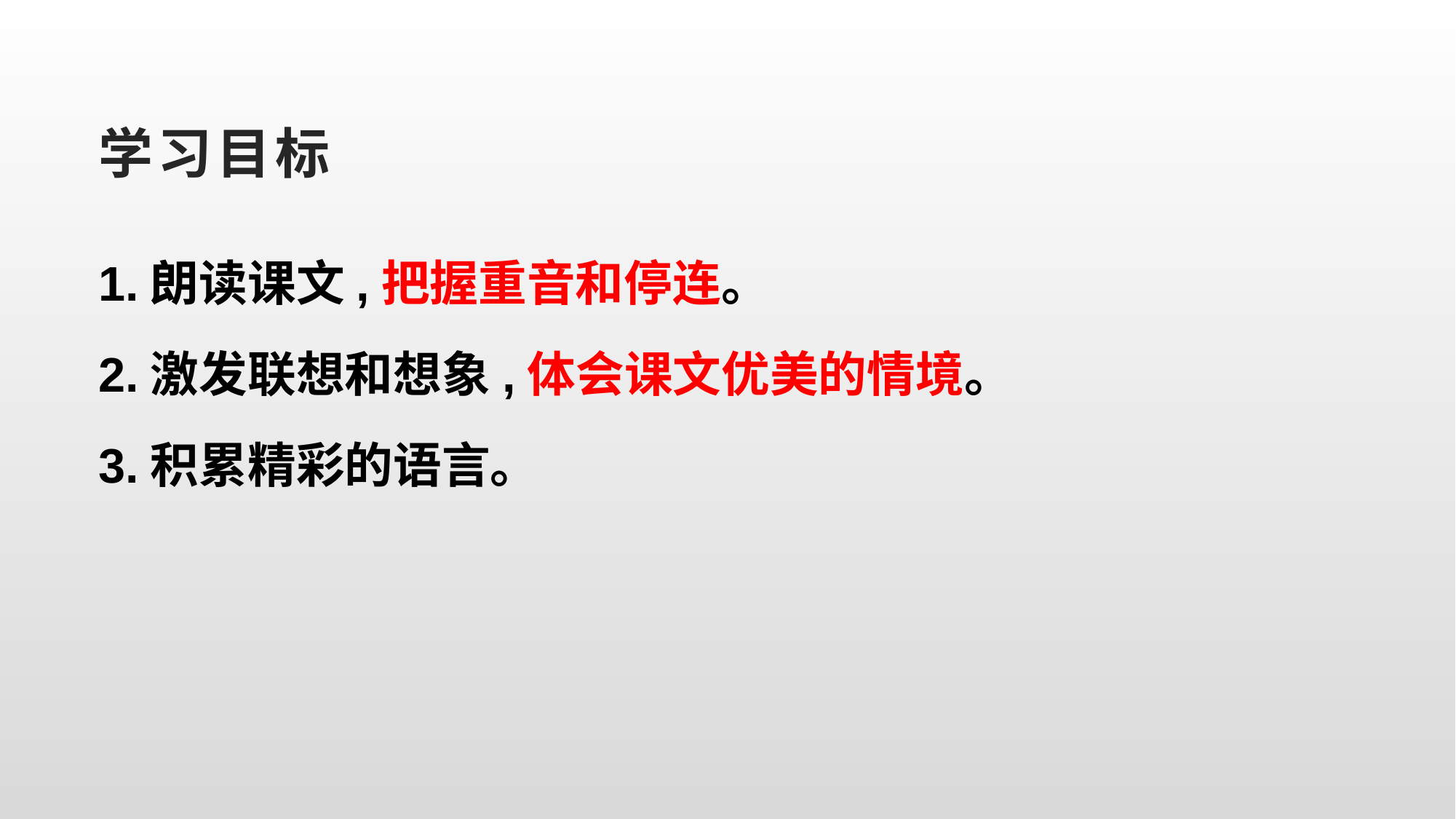

# 学习目标
1.朗读课文,把握重音和停连。

2.激发联想和想象,体会课文优美的情境。

3.积累精彩的语言。